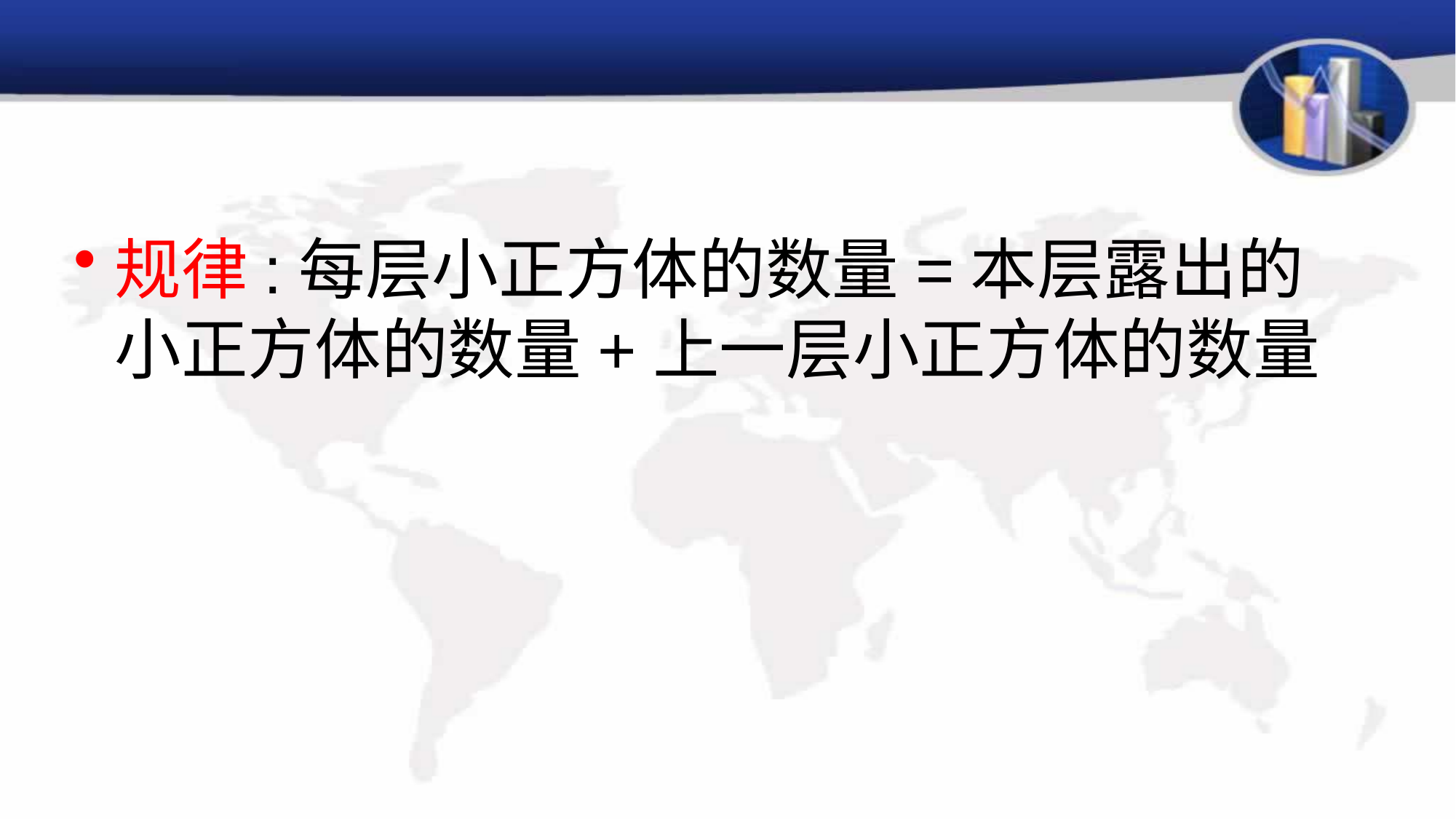

规律:每层小正方体的数量=本层露出的小正方体的数量+上一层小正方体的数量